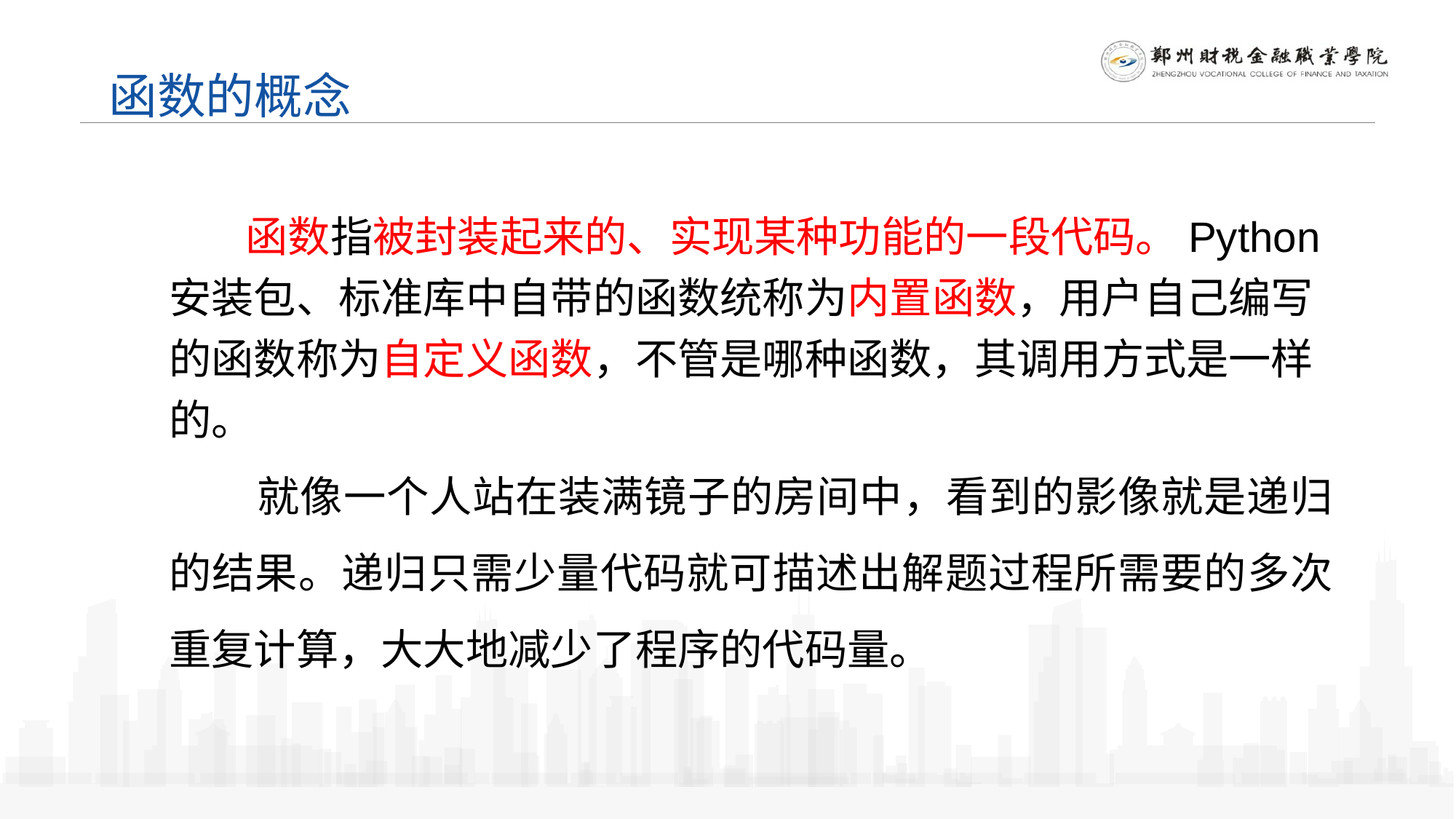

函数的概念
       函数指被封装起来的、实现某种功能的一段代码。Python安装包、标准库中自带的函数统称为内置函数，用户自己编写的函数称为自定义函数，不管是哪种函数，其调用方式是一样的。
    就像一个人站在装满镜子的房间中，看到的影像就是递归的结果。递归只需少量代码就可描述出解题过程所需要的多次重复计算，大大地减少了程序的代码量。